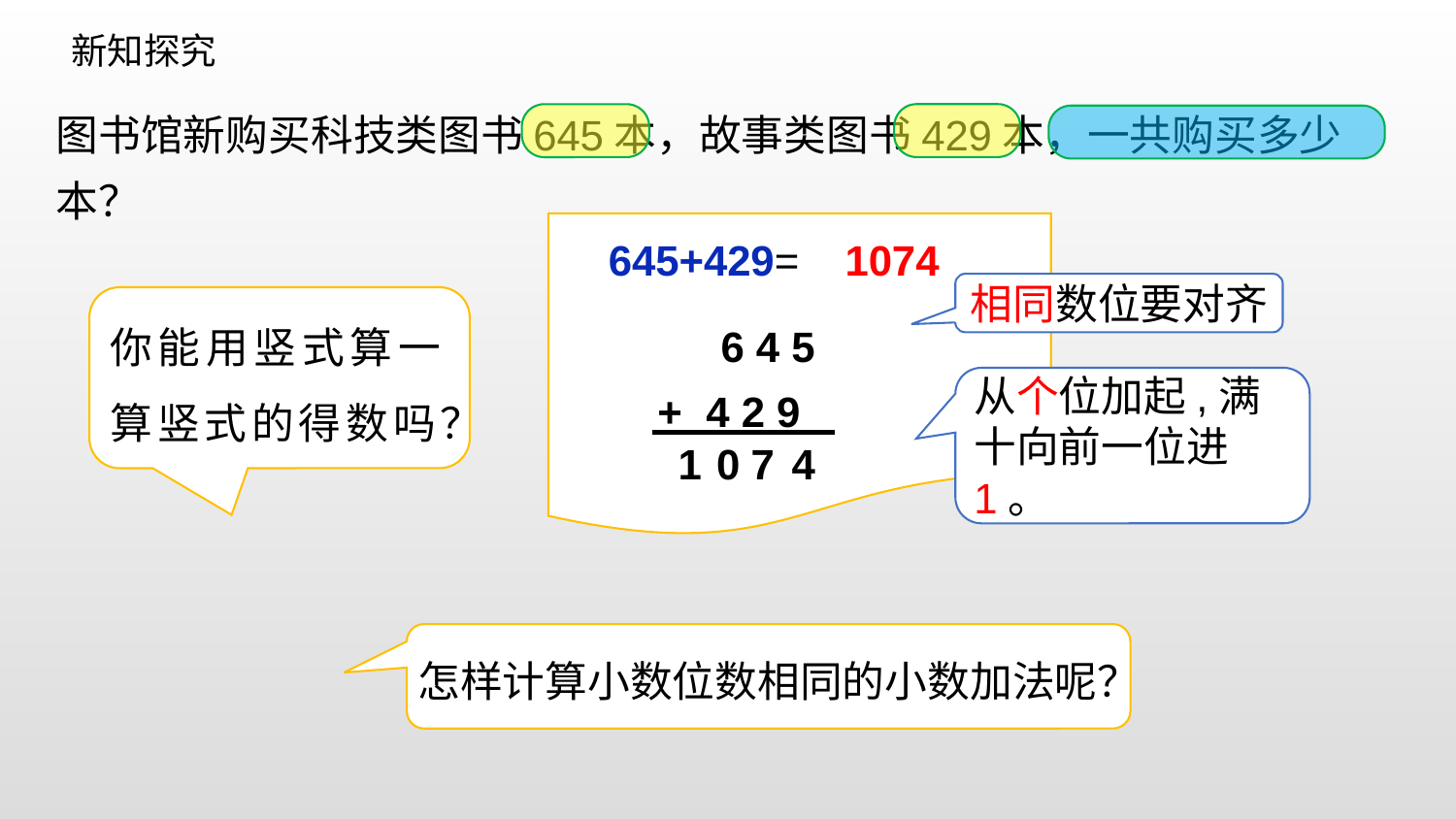

新知探究
图书馆新购买科技类图书645本，故事类图书429本，一共购买多少本？

1074
645+429=
相同数位要对齐
这个月
你能用竖式算一算竖式的得数吗？
6 4 5
+  4 2 9
从个位加起,满十向前一位进1。
1
0
7
4
怎样计算小数位数相同的小数加法呢？
这个月